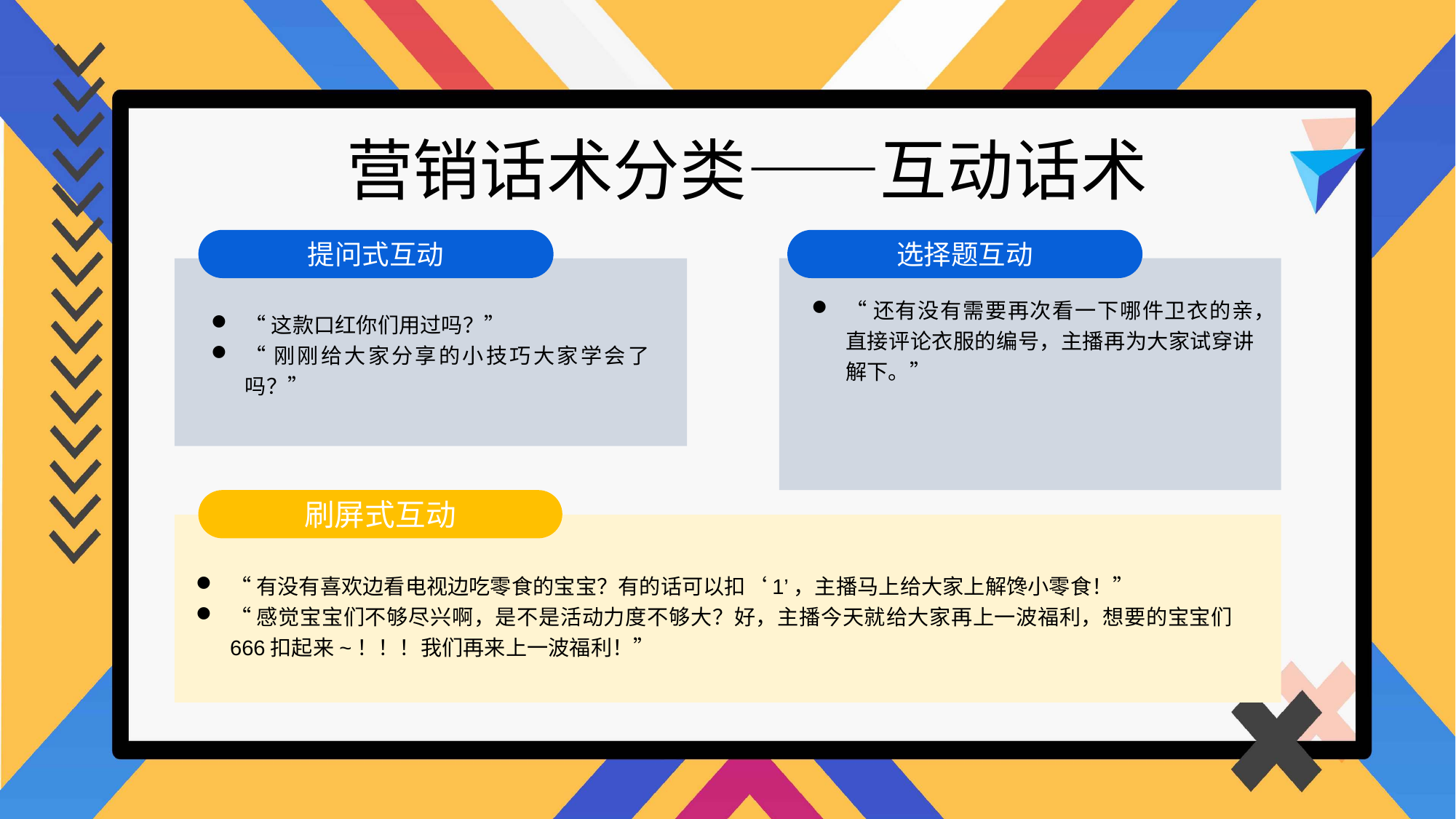

营销话术分类——互动话术
提问式互动
选择题互动

“还有没有需要再次看一下哪件卫衣的亲，直接评论衣服的编号，主播再为大家试穿讲解下。”
“这款口红你们用过吗？”
“刚刚给大家分享的小技巧大家学会了吗？”
刷屏式互动

“有没有喜欢边看电视边吃零食的宝宝？有的话可以扣‘1’，主播马上给大家上解馋小零食！”
“感觉宝宝们不够尽兴啊，是不是活动力度不够大？好，主播今天就给大家再上一波福利，想要的宝宝们666扣起来~！！！我们再来上一波福利！”